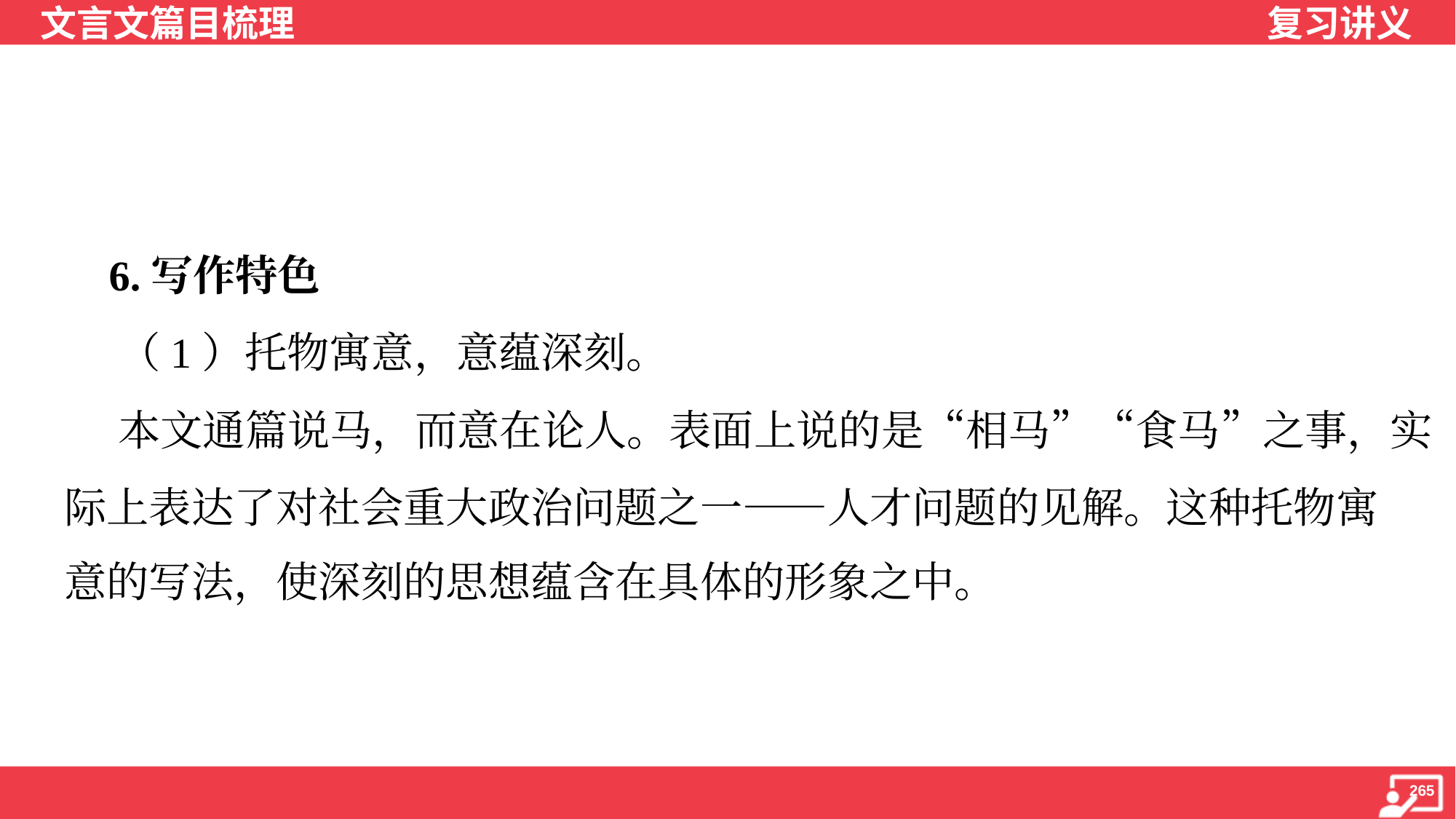

6.写作特色
    （1）托物寓意，意蕴深刻。
    本文通篇说马，而意在论人。表面上说的是“相马”“食马”之事，实
际上表达了对社会重大政治问题之一——人才问题的见解。这种托物寓
意的写法，使深刻的思想蕴含在具体的形象之中。